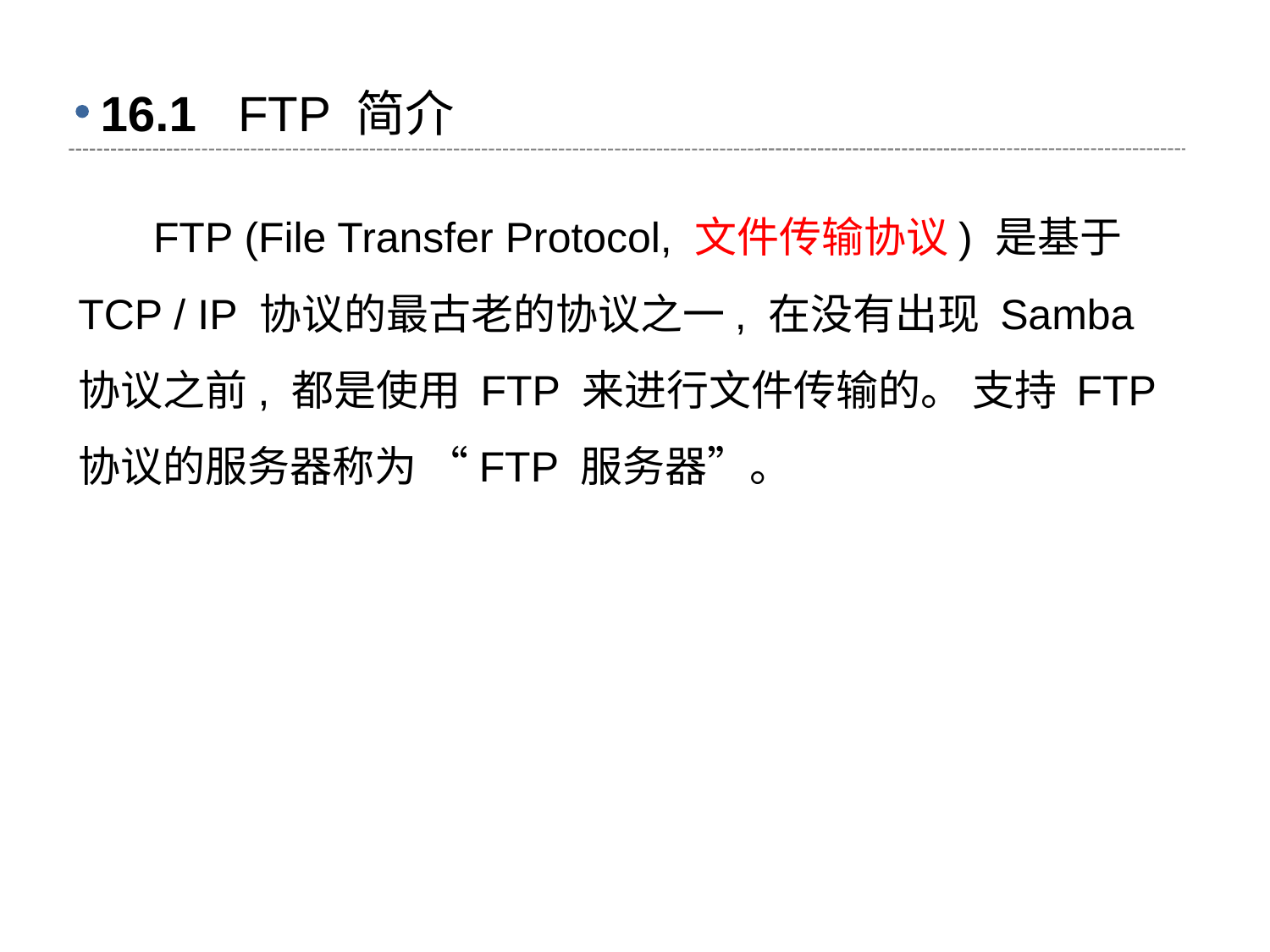

# 16.1   FTP 简介
      FTP (File Transfer Protocol, 文件传输协议) 是基于 TCP / IP 协议的最古老的协议之一, 在没有出现 Samba 协议之前, 都是使用 FTP 来进行文件传输的。 支持 FTP 协议的服务器称为 “FTP 服务器”。